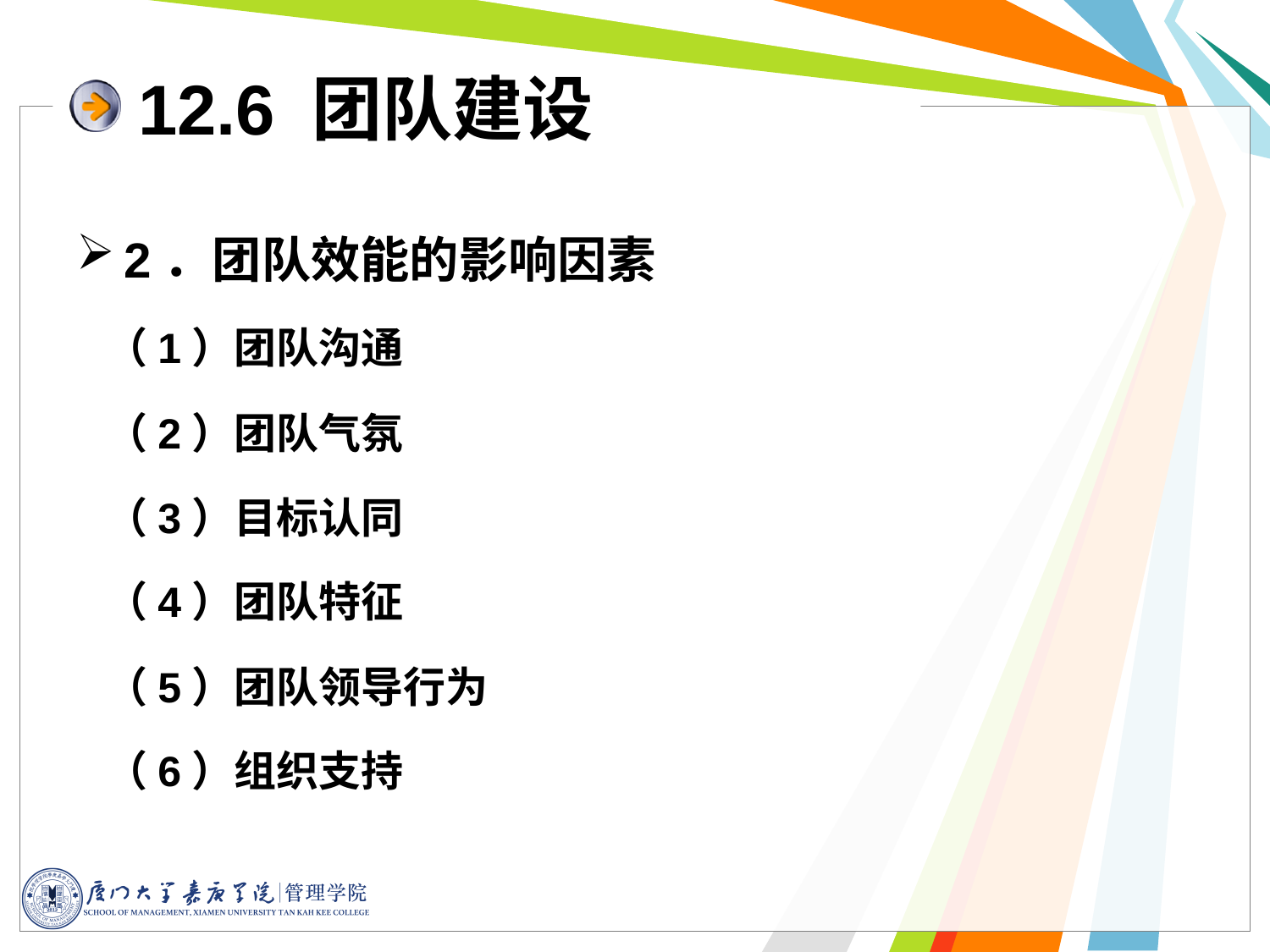

12.6 团队建设
2．团队效能的影响因素
  （1）团队沟通
  （2）团队气氛
  （3）目标认同
  （4）团队特征
  （5）团队领导行为
  （6）组织支持